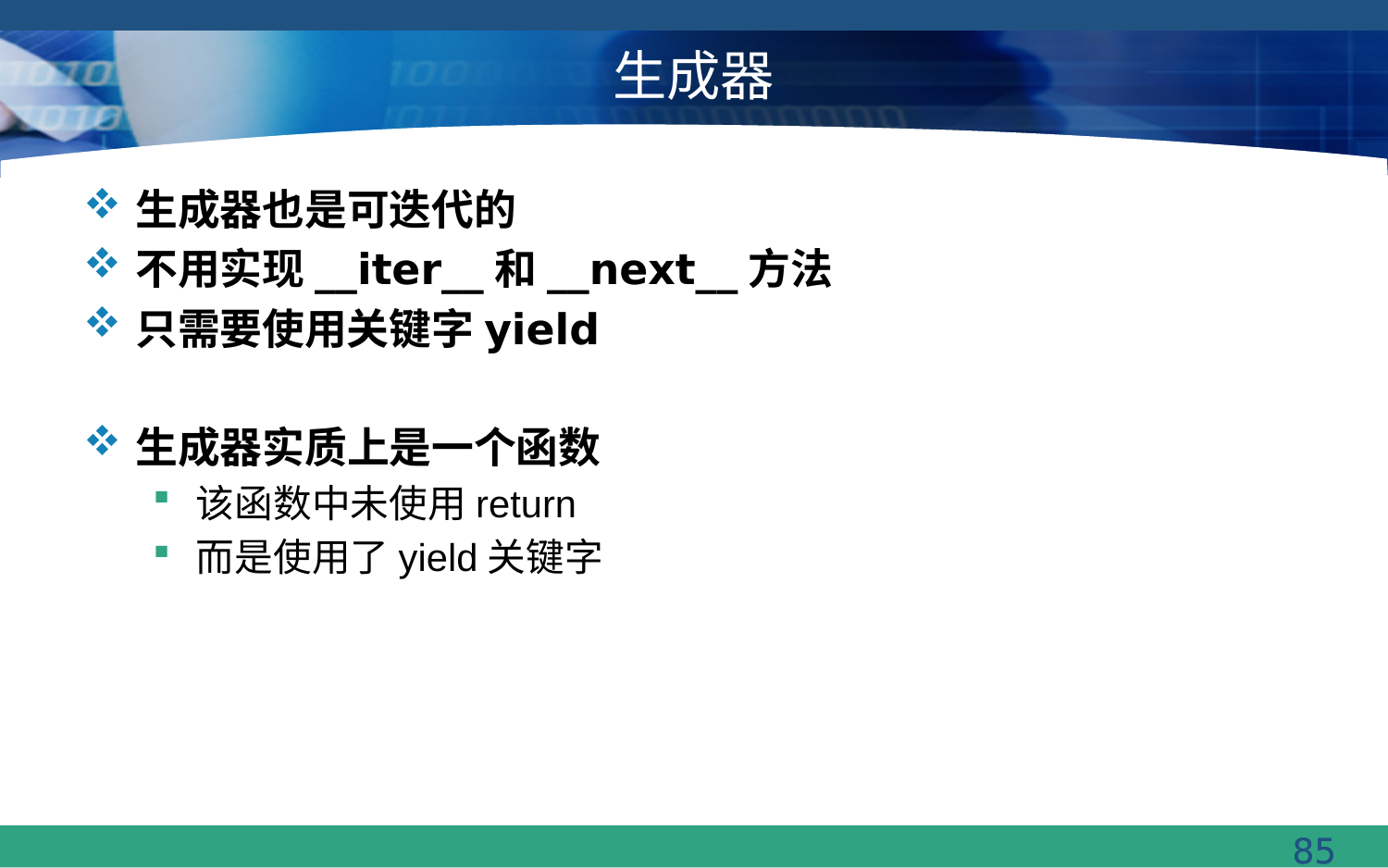

# 生成器
生成器也是可迭代的
不用实现__iter__和__next__方法
只需要使用关键字yield

生成器实质上是一个函数
该函数中未使用return
而是使用了yield关键字